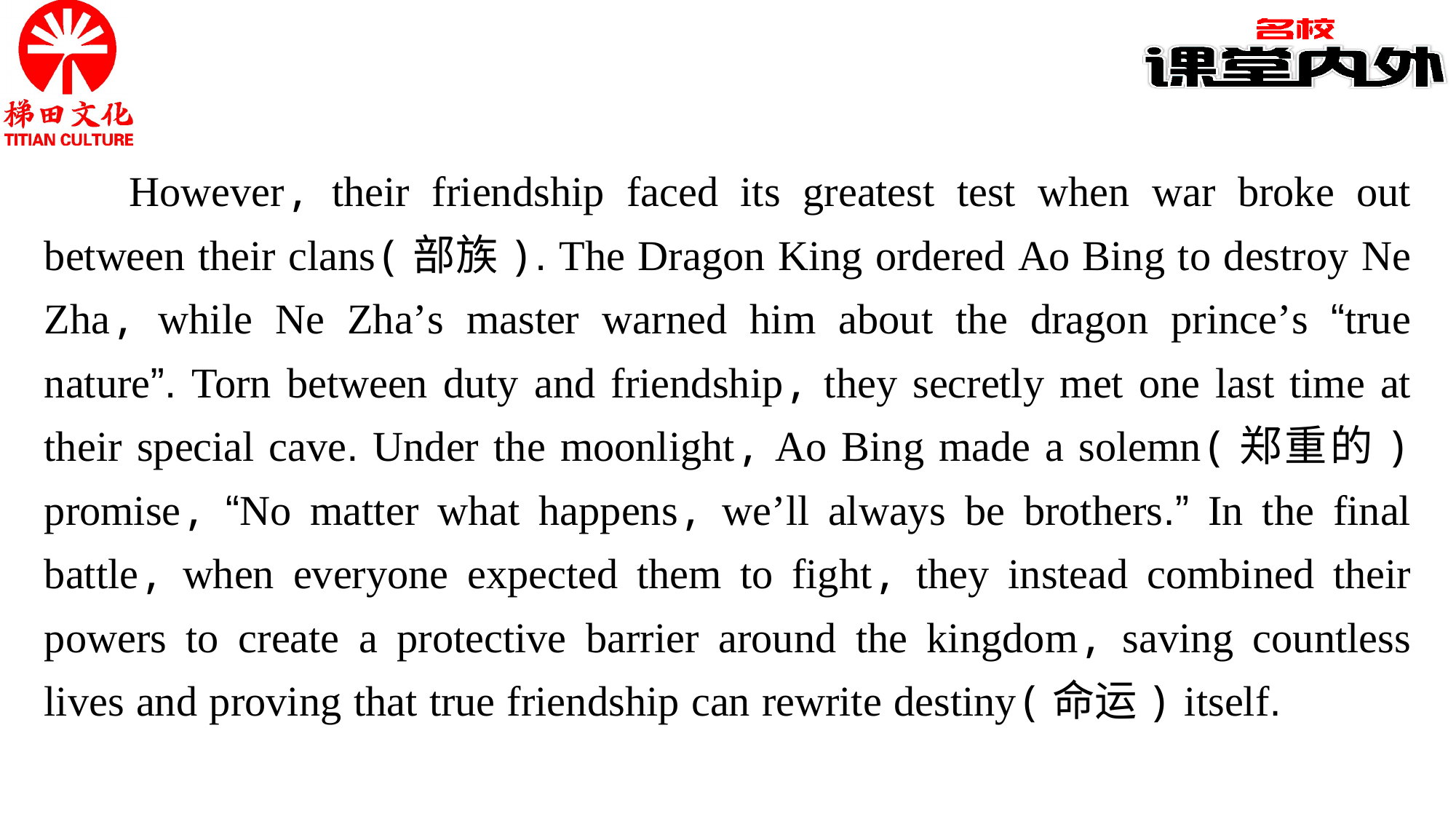

However, their friendship faced its greatest test when war broke out between their clans(部族). The Dragon King ordered Ao Bing to destroy Ne Zha, while Ne Zha’s master warned him about the dragon prince’s “true nature”. Torn between duty and friendship, they secretly met one last time at their special cave. Under the moonlight, Ao Bing made a solemn(郑重的) promise, “No matter what happens, we’ll always be brothers.” In the final battle, when everyone expected them to fight, they instead combined their powers to create a protective barrier around the kingdom, saving countless lives and proving that true friendship can rewrite destiny(命运) itself.